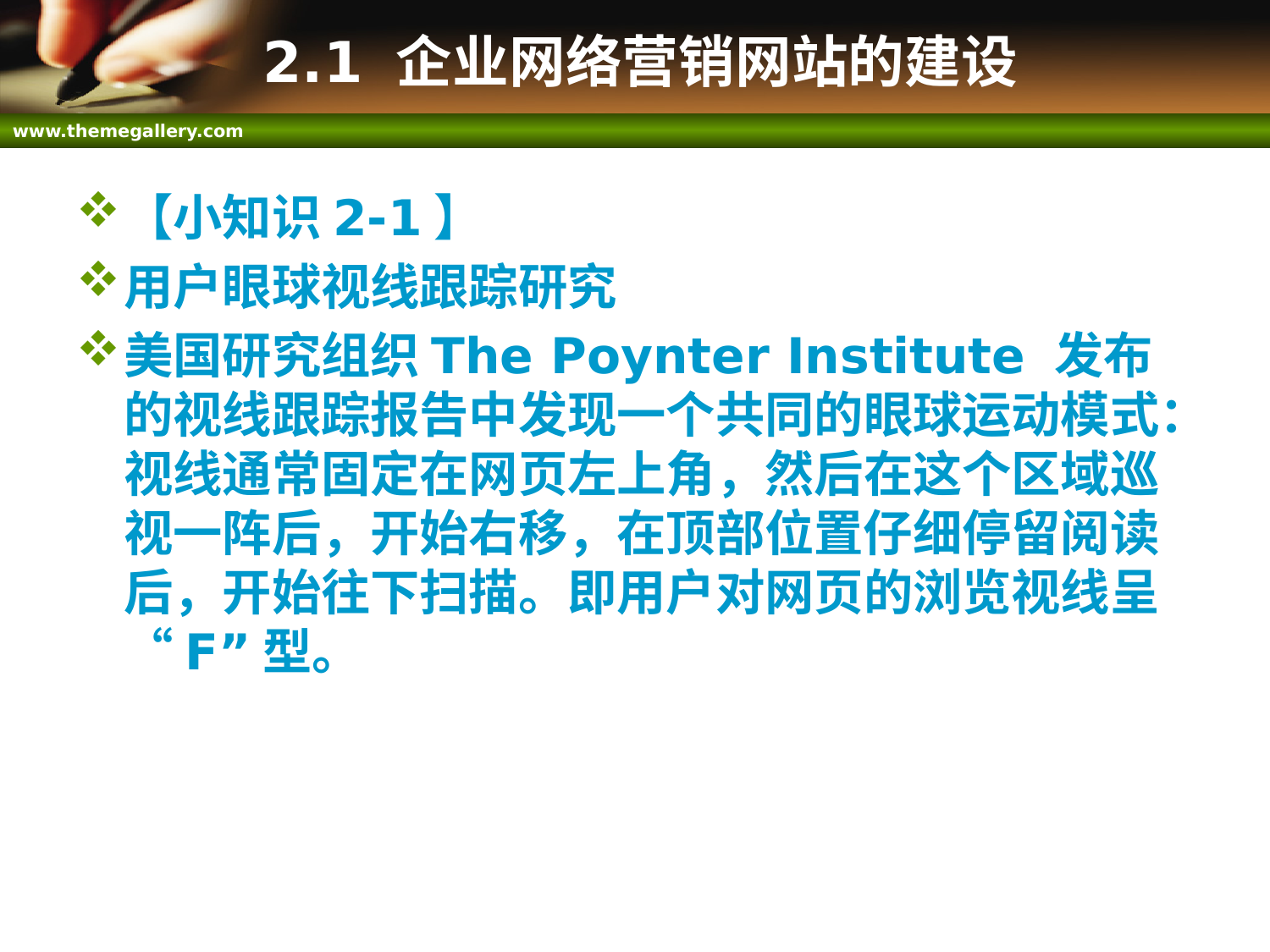

# 2.1 企业网络营销网站的建设
【小知识2-1】
用户眼球视线跟踪研究
美国研究组织The Poynter Institute 发布的视线跟踪报告中发现一个共同的眼球运动模式：视线通常固定在网页左上角，然后在这个区域巡视一阵后，开始右移，在顶部位置仔细停留阅读后，开始往下扫描。即用户对网页的浏览视线呈“F”型。